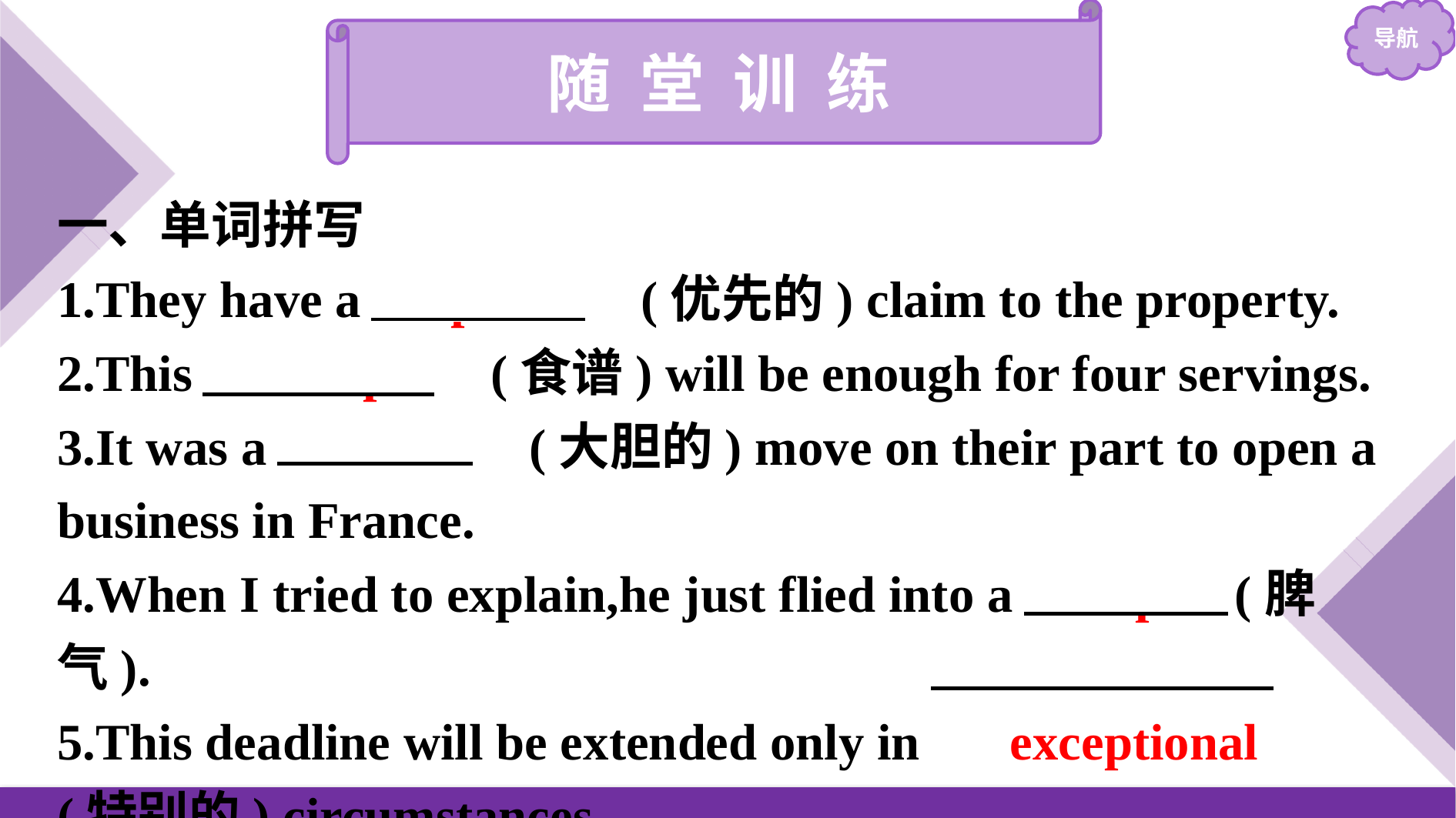

随  堂  训  练
一、单词拼写
1.They have a 　prior　(优先的) claim to the property.
2.This 　recipe　(食谱) will be enough for four servings.
3.It was a 　bold　(大胆的) move on their part to open a business in France.
4.When I tried to explain,he just flied into a   temper  (脾气).
5.This deadline will be extended only in 　exceptional　(特别的) circumstances.